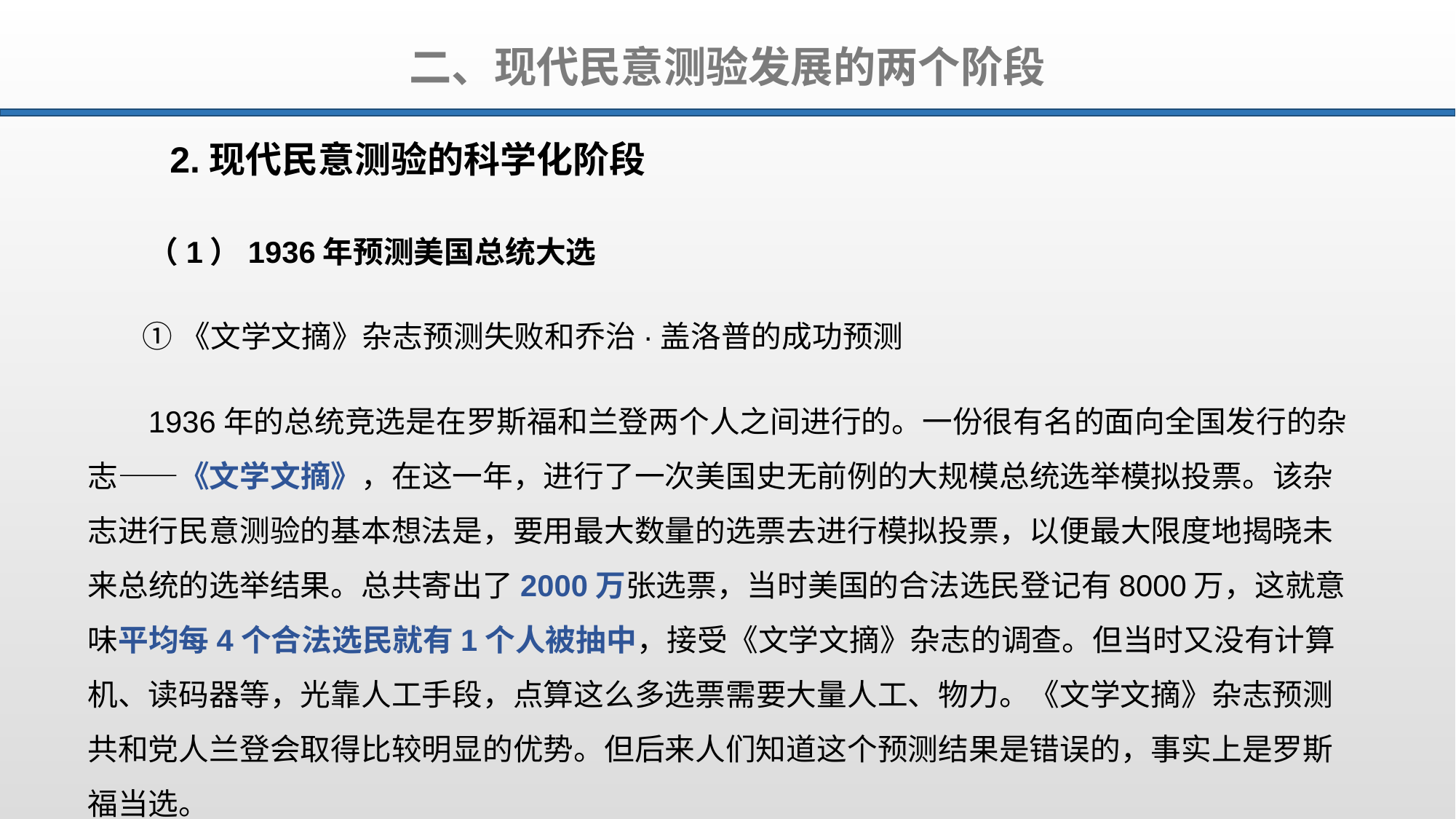

二、现代民意测验发展的两个阶段

2.现代民意测验的科学化阶段
（1）1936年预测美国总统大选
①《文学文摘》杂志预测失败和乔治·盖洛普的成功预测
1936年的总统竞选是在罗斯福和兰登两个人之间进行的。一份很有名的面向全国发行的杂志——《文学文摘》，在这一年，进行了一次美国史无前例的大规模总统选举模拟投票。该杂志进行民意测验的基本想法是，要用最大数量的选票去进行模拟投票，以便最大限度地揭晓未来总统的选举结果。总共寄出了2000万张选票，当时美国的合法选民登记有8000万，这就意味平均每4个合法选民就有1个人被抽中，接受《文学文摘》杂志的调查。但当时又没有计算机、读码器等，光靠人工手段，点算这么多选票需要大量人工、物力。《文学文摘》杂志预测共和党人兰登会取得比较明显的优势。但后来人们知道这个预测结果是错误的，事实上是罗斯福当选。